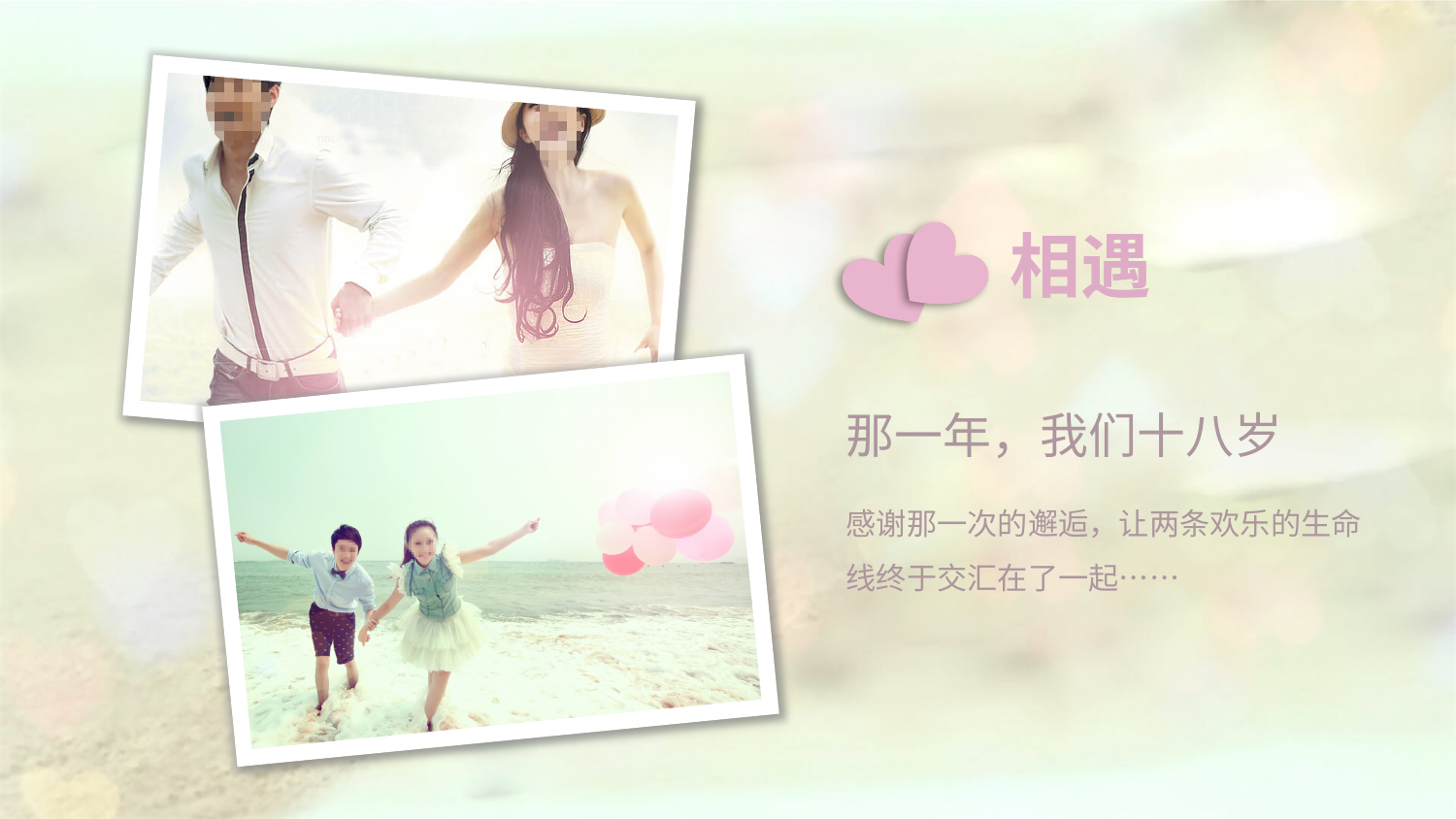

相遇

那一年，我们十八岁
感谢那一次的邂逅，让两条欢乐的生命线终于交汇在了一起……